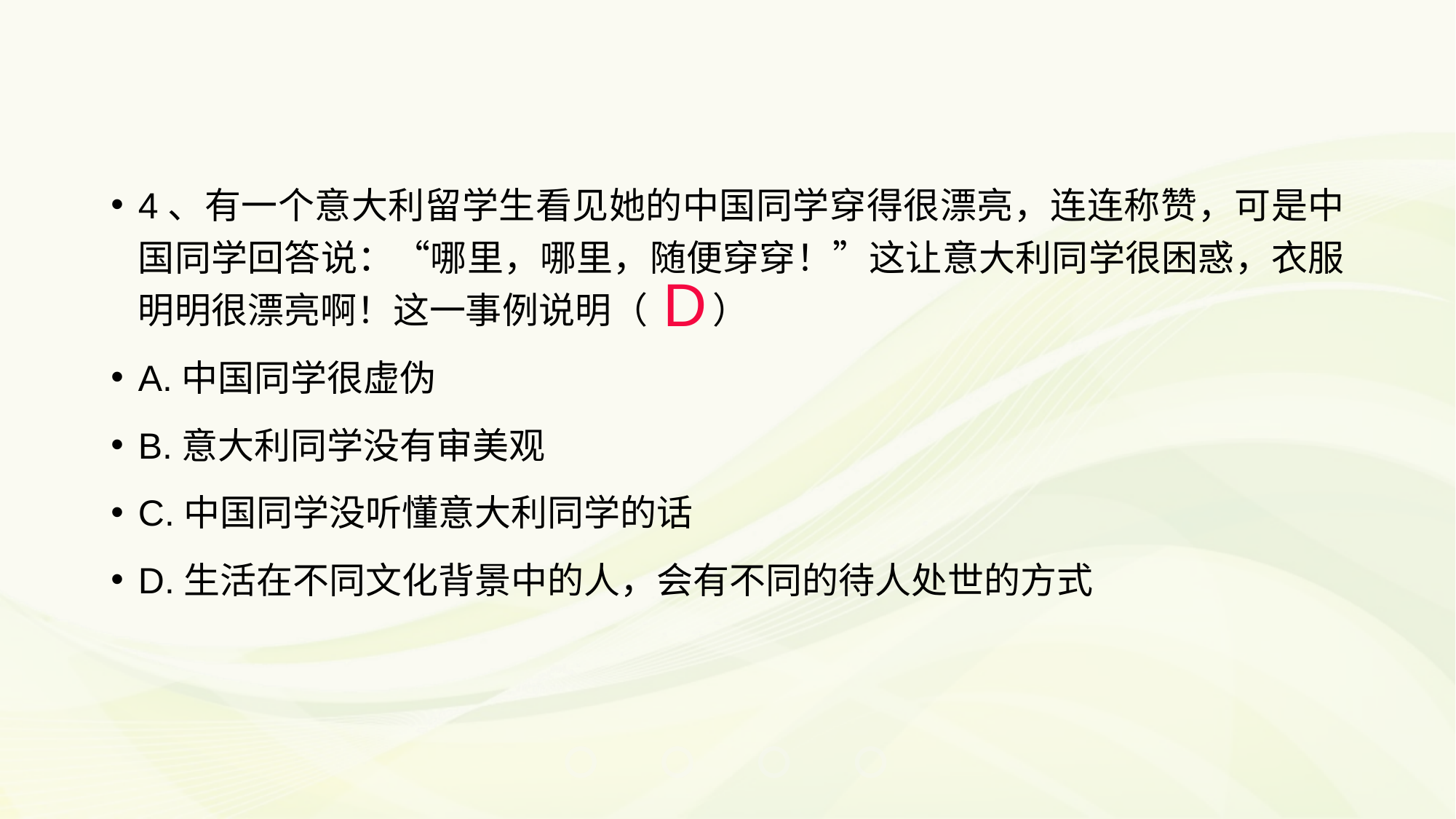

4、有一个意大利留学生看见她的中国同学穿得很漂亮，连连称赞，可是中国同学回答说：“哪里，哪里，随便穿穿！”这让意大利同学很困惑，衣服明明很漂亮啊！这一事例说明（        ）
A.中国同学很虚伪
B.意大利同学没有审美观
C.中国同学没听懂意大利同学的话
D.生活在不同文化背景中的人，会有不同的待人处世的方式
D